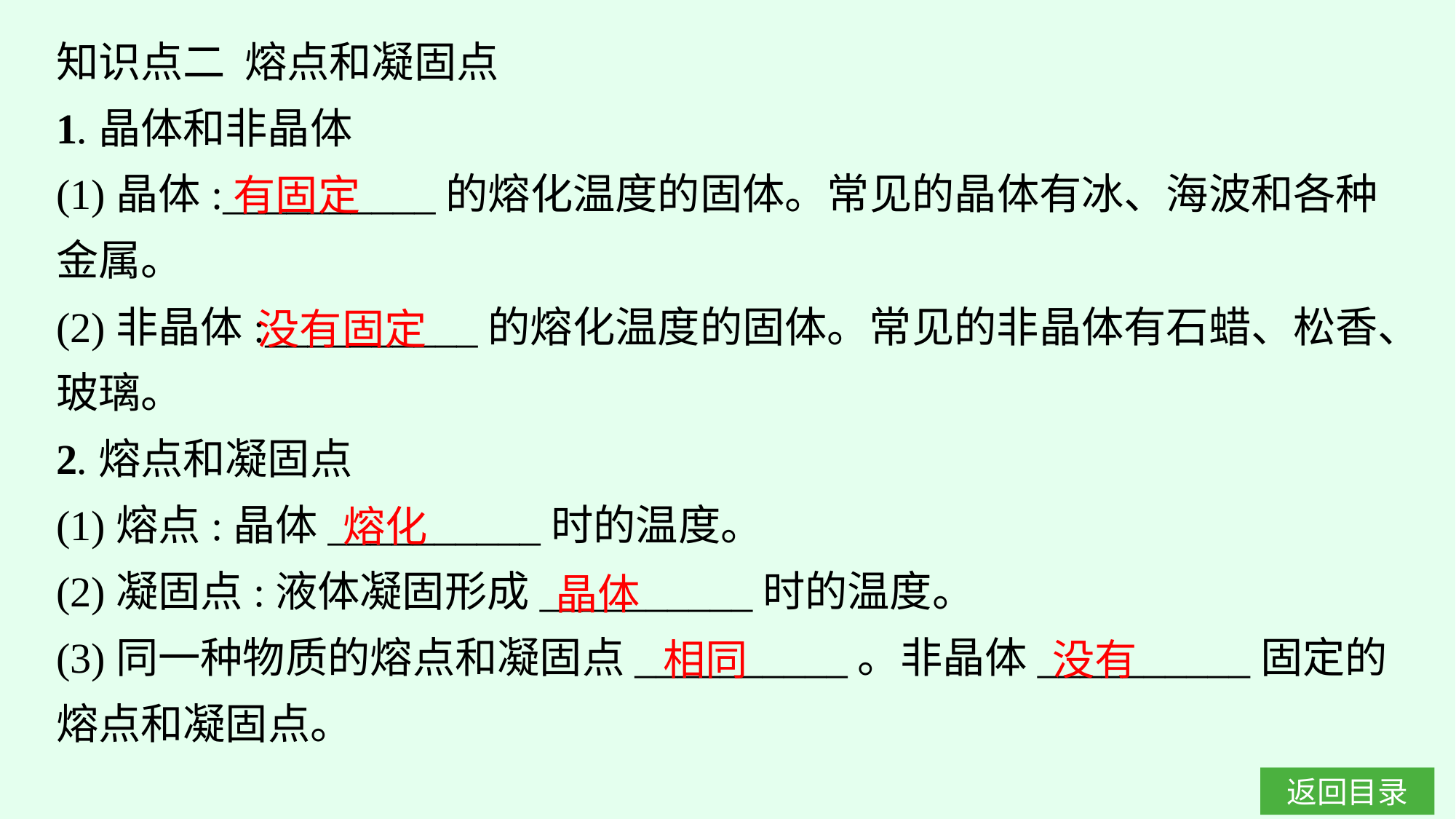

知识点二  熔点和凝固点
1.晶体和非晶体
(1)晶体:__________的熔化温度的固体。常见的晶体有冰、海波和各种金属。
(2)非晶体:__________的熔化温度的固体。常见的非晶体有石蜡、松香、玻璃。
2.熔点和凝固点
(1)熔点:晶体__________时的温度。
(2)凝固点:液体凝固形成__________时的温度。
(3)同一种物质的熔点和凝固点__________。非晶体__________固定的熔点和凝固点。
有固定
没有固定
熔化
晶体
没有
相同